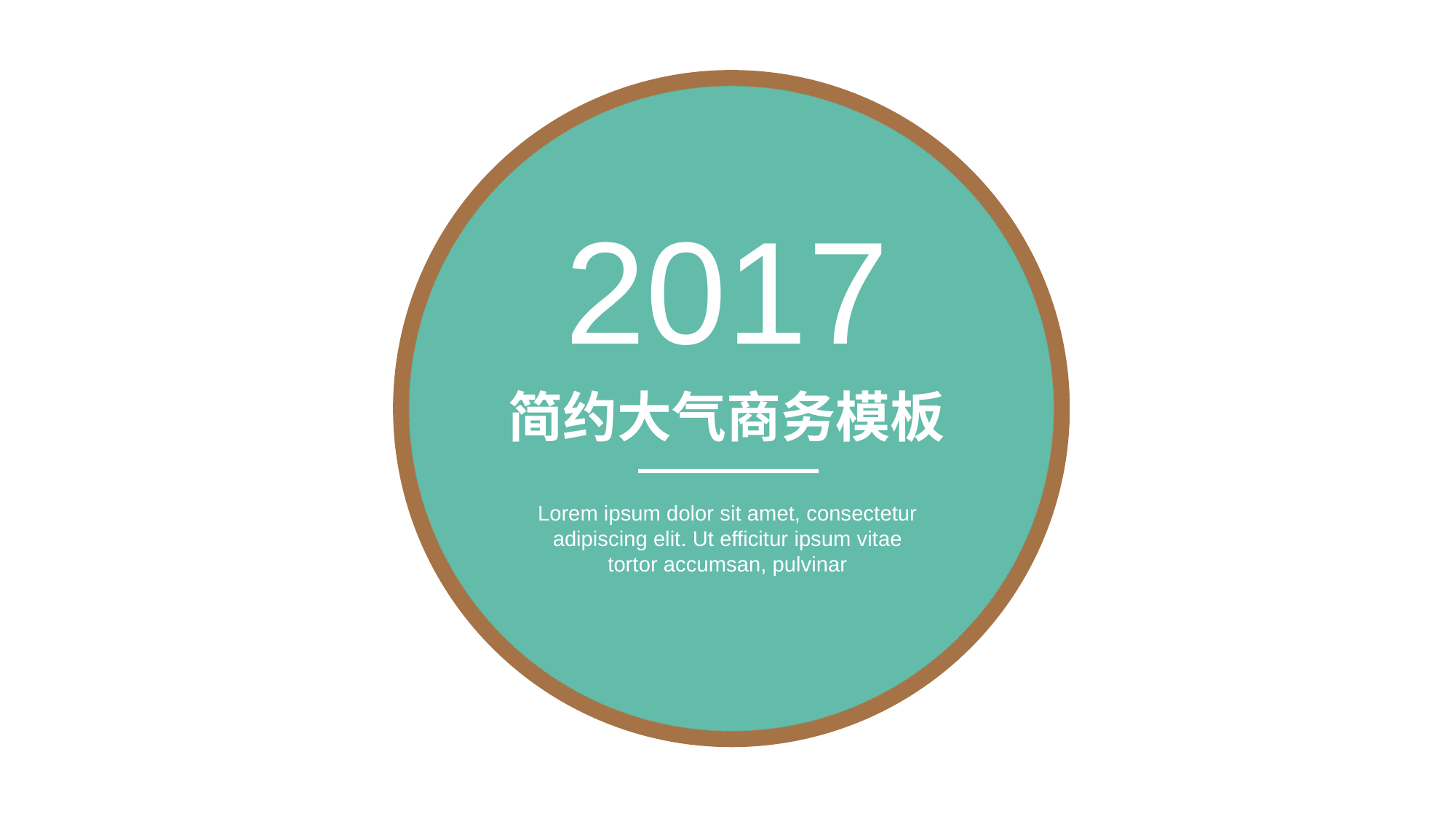

2017
简约大气商务模板
Lorem ipsum dolor sit amet, consectetur adipiscing elit. Ut efficitur ipsum vitae tortor accumsan, pulvinar